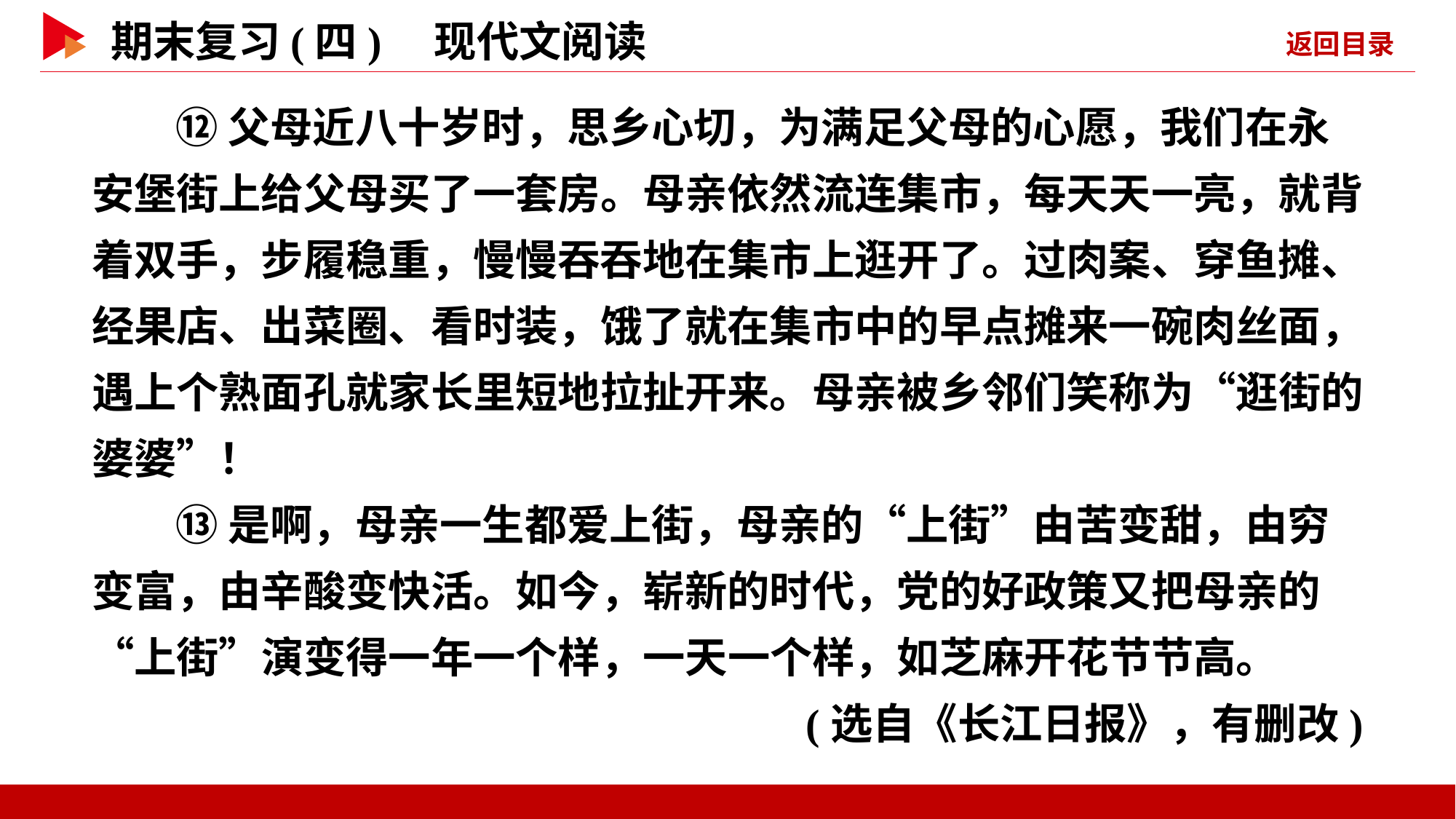

⑫父母近八十岁时，思乡心切，为满足父母的心愿，我们在永安堡街上给父母买了一套房。母亲依然流连集市，每天天一亮，就背着双手，步履稳重，慢慢吞吞地在集市上逛开了。过肉案、穿鱼摊、经果店、出菜圈、看时装，饿了就在集市中的早点摊来一碗肉丝面，遇上个熟面孔就家长里短地拉扯开来。母亲被乡邻们笑称为“逛街的婆婆”！
⑬是啊，母亲一生都爱上街，母亲的“上街”由苦变甜，由穷变富，由辛酸变快活。如今，崭新的时代，党的好政策又把母亲的“上街”演变得一年一个样，一天一个样，如芝麻开花节节高。
(选自《长江日报》，有删改)